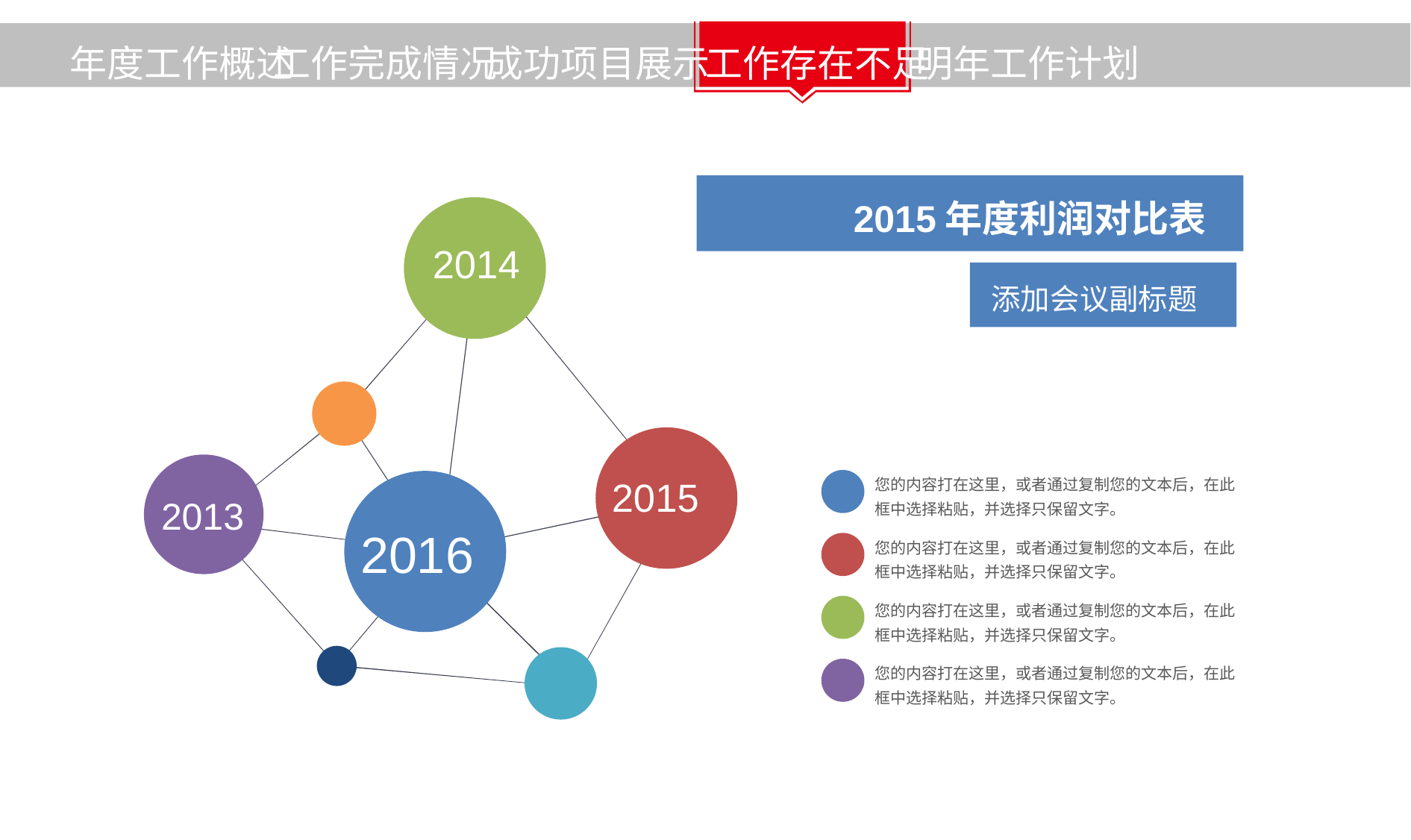

年度工作概述
工作完成情况
成功项目展示
工作存在不足
明年工作计划

2015年度利润对比表

2014

添加会议副标题

您的内容打在这里，或者通过复制您的文本后，在此框中选择粘贴，并选择只保留文字。
2015

2013
2016
您的内容打在这里，或者通过复制您的文本后，在此框中选择粘贴，并选择只保留文字。

您的内容打在这里，或者通过复制您的文本后，在此框中选择粘贴，并选择只保留文字。

您的内容打在这里，或者通过复制您的文本后，在此框中选择粘贴，并选择只保留文字。